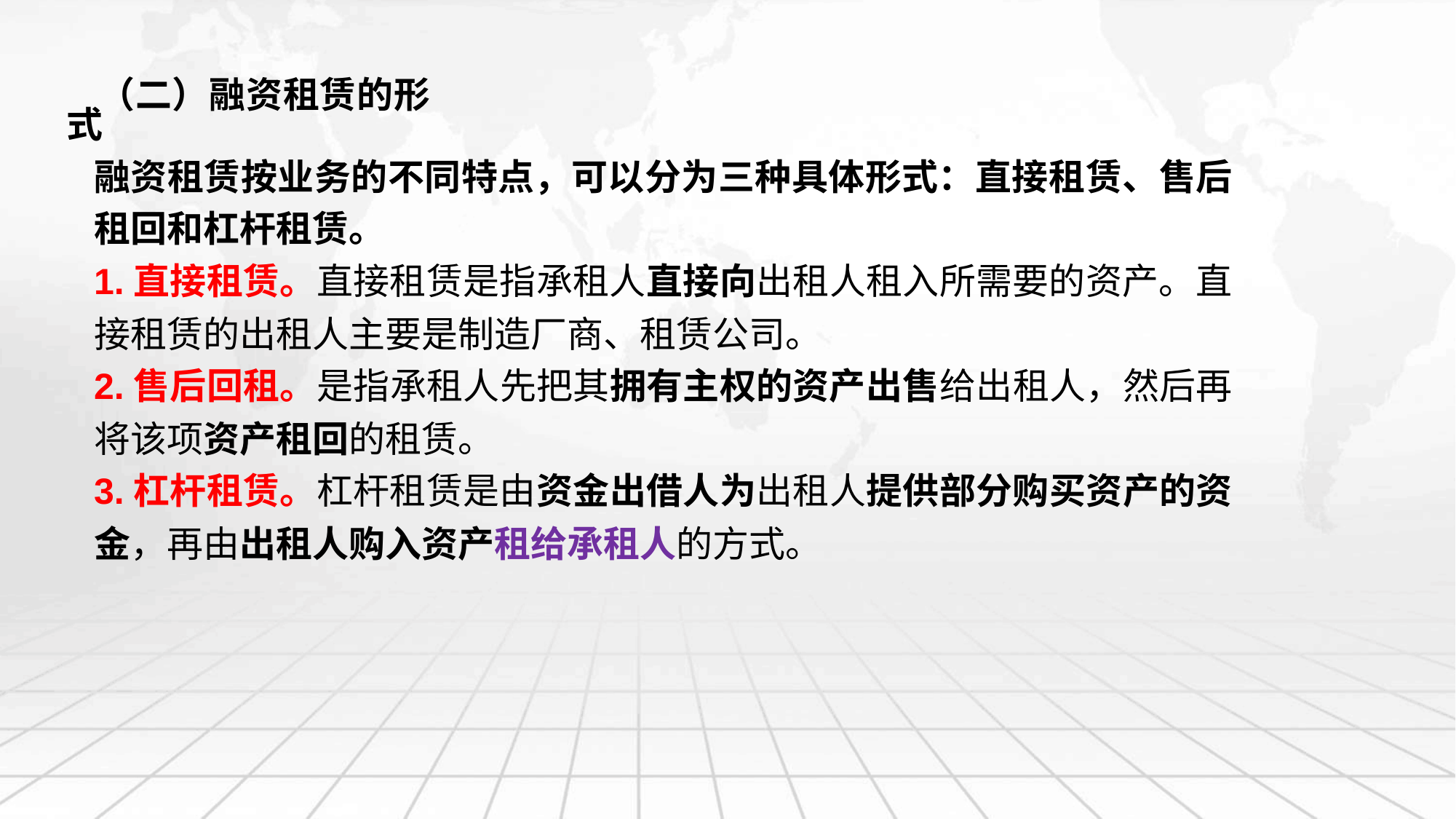

（二）融资租赁的形式
融资租赁按业务的不同特点，可以分为三种具体形式：直接租赁、售后租回和杠杆租赁。
1.直接租赁。直接租赁是指承租人直接向出租人租入所需要的资产。直接租赁的出租人主要是制造厂商、租赁公司。
2.售后回租。是指承租人先把其拥有主权的资产出售给出租人，然后再将该项资产租回的租赁。
3.杠杆租赁。杠杆租赁是由资金出借人为出租人提供部分购买资产的资金，再由出租人购入资产租给承租人的方式。